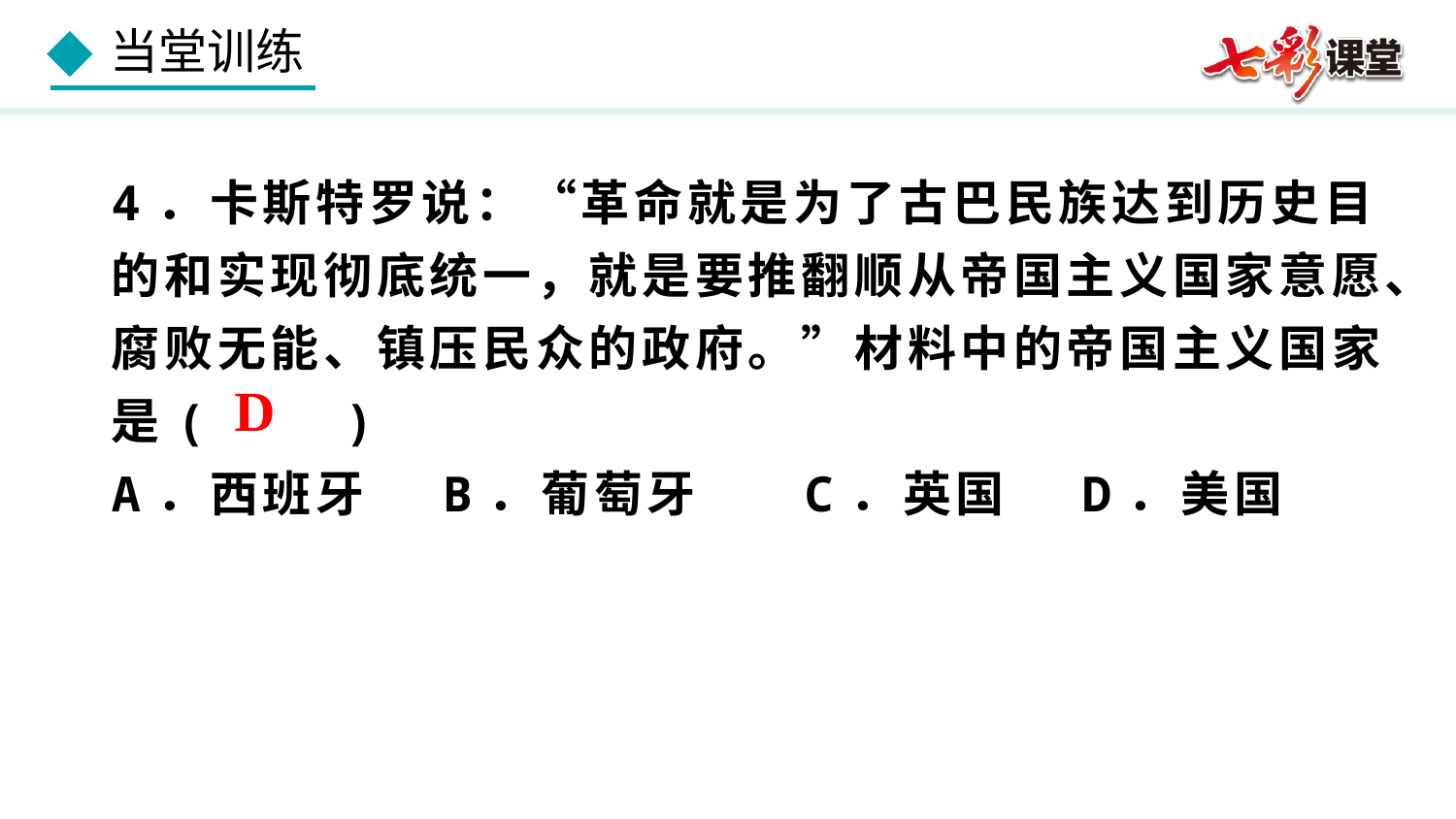

4．卡斯特罗说：“革命就是为了古巴民族达到历史目的和实现彻底统一，就是要推翻顺从帝国主义国家意愿、腐败无能、镇压民众的政府。”材料中的帝国主义国家是(    )
A．西班牙    B．葡萄牙      C．英国    D．美国
D